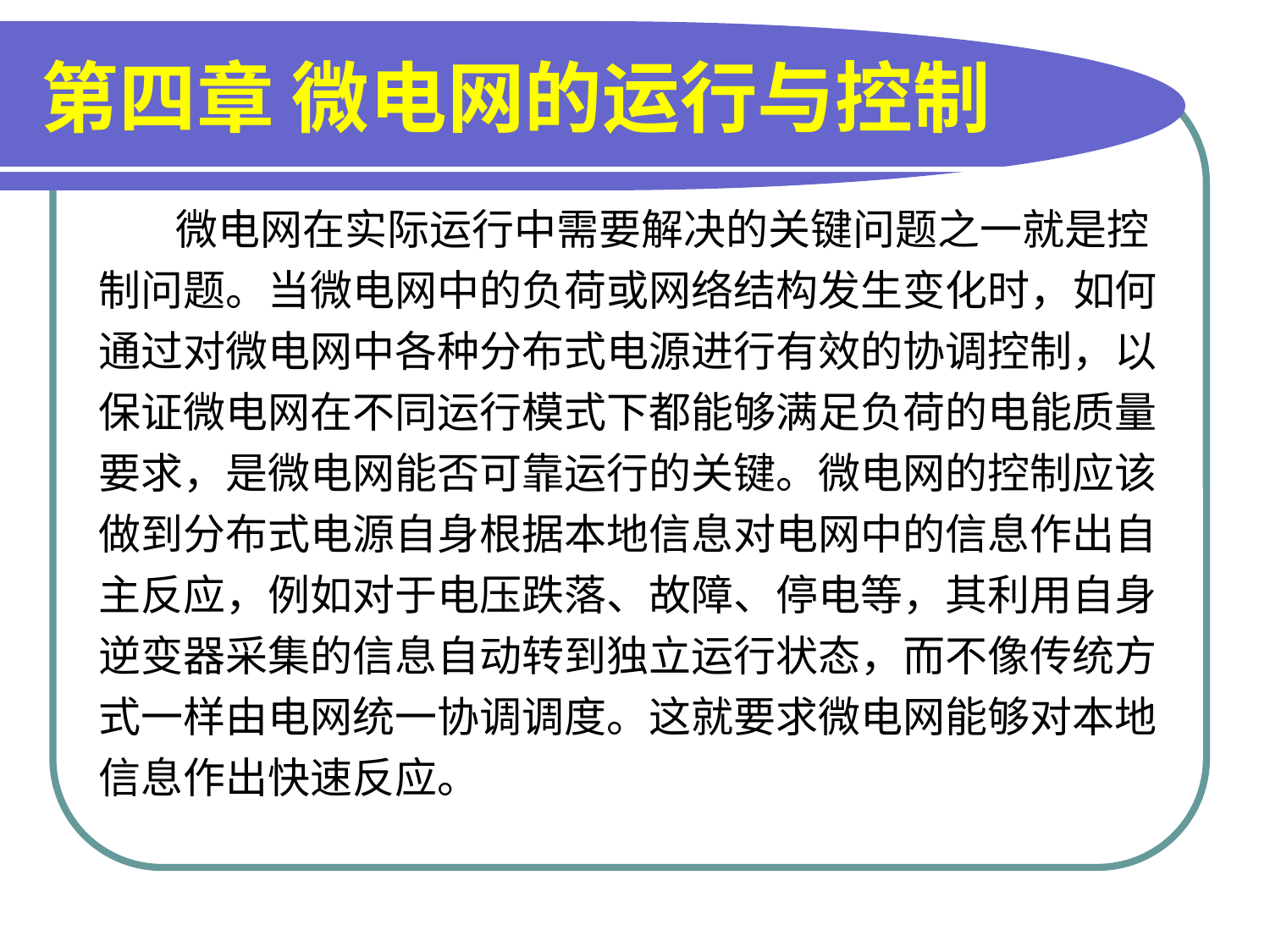

# 第四章 微电网的运行与控制
       微电网在实际运行中需要解决的关键问题之一就是控制问题。当微电网中的负荷或网络结构发生变化时，如何通过对微电网中各种分布式电源进行有效的协调控制，以保证微电网在不同运行模式下都能够满足负荷的电能质量要求，是微电网能否可靠运行的关键。微电网的控制应该做到分布式电源自身根据本地信息对电网中的信息作出自主反应，例如对于电压跌落、故障、停电等，其利用自身逆变器采集的信息自动转到独立运行状态，而不像传统方式一样由电网统一协调调度。这就要求微电网能够对本地信息作出快速反应。
43